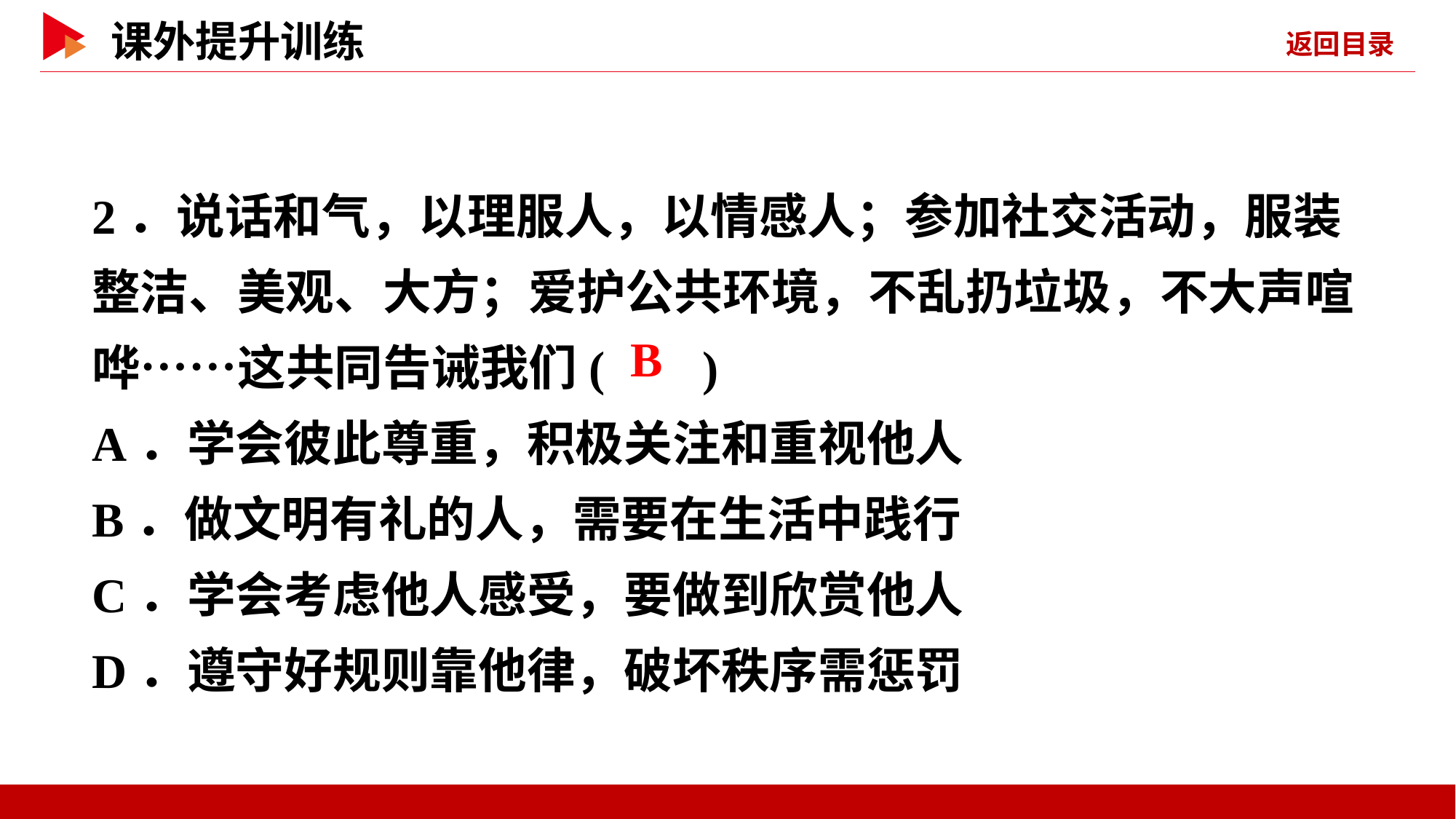

2．说话和气，以理服人，以情感人；参加社交活动，服装整洁、美观、大方；爱护公共环境，不乱扔垃圾，不大声喧哗……这共同告诫我们(        )
A．学会彼此尊重，积极关注和重视他人
B．做文明有礼的人，需要在生活中践行
C．学会考虑他人感受，要做到欣赏他人
D．遵守好规则靠他律，破坏秩序需惩罚
   B